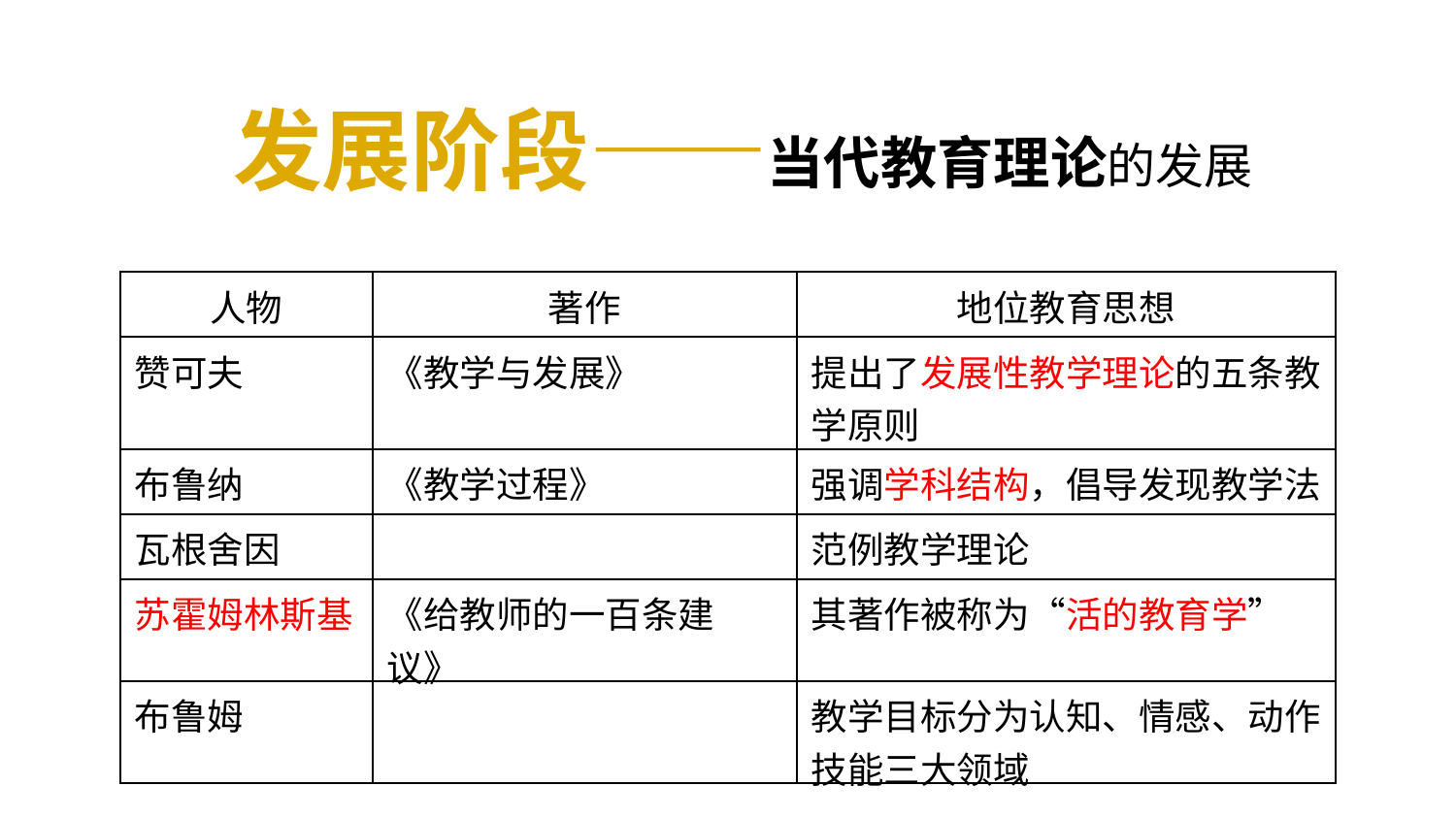

发展阶段——当代教育理论的发展
| 人物 | 著作 | 地位教育思想 |
| --- | --- | --- |
| 赞可夫 | 《教学与发展》 | 提出了发展性教学理论的五条教学原则 |
| 布鲁纳 | 《教学过程》 | 强调学科结构，倡导发现教学法 |
| 瓦根舍因 |  | 范例教学理论 |
| 苏霍姆林斯基 | 《给教师的一百条建议》 | 其著作被称为“活的教育学” |
| 布鲁姆 |  | 教学目标分为认知、情感、动作技能三大领域 |